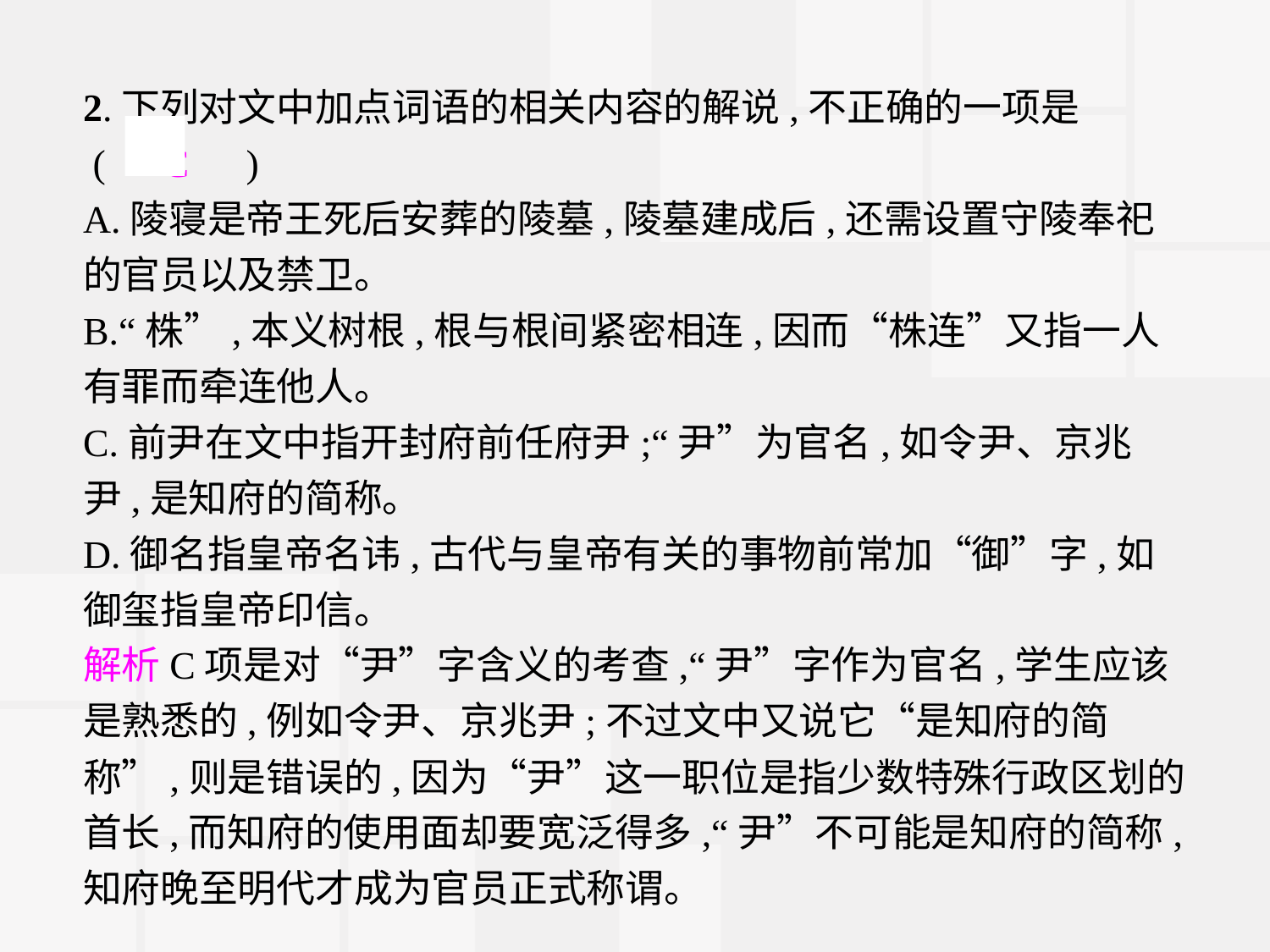

2.下列对文中加点词语的相关内容的解说,不正确的一项是
 (　C　)
A.陵寝是帝王死后安葬的陵墓,陵墓建成后,还需设置守陵奉祀的官员以及禁卫。
B.“株”,本义树根,根与根间紧密相连,因而“株连”又指一人有罪而牵连他人。
C.前尹在文中指开封府前任府尹;“尹”为官名,如令尹、京兆尹,是知府的简称。
D.御名指皇帝名讳,古代与皇帝有关的事物前常加“御”字,如御玺指皇帝印信。
解析C项是对“尹”字含义的考查,“尹”字作为官名,学生应该是熟悉的,例如令尹、京兆尹;不过文中又说它“是知府的简称”,则是错误的,因为“尹”这一职位是指少数特殊行政区划的首长,而知府的使用面却要宽泛得多,“尹”不可能是知府的简称,知府晚至明代才成为官员正式称谓。